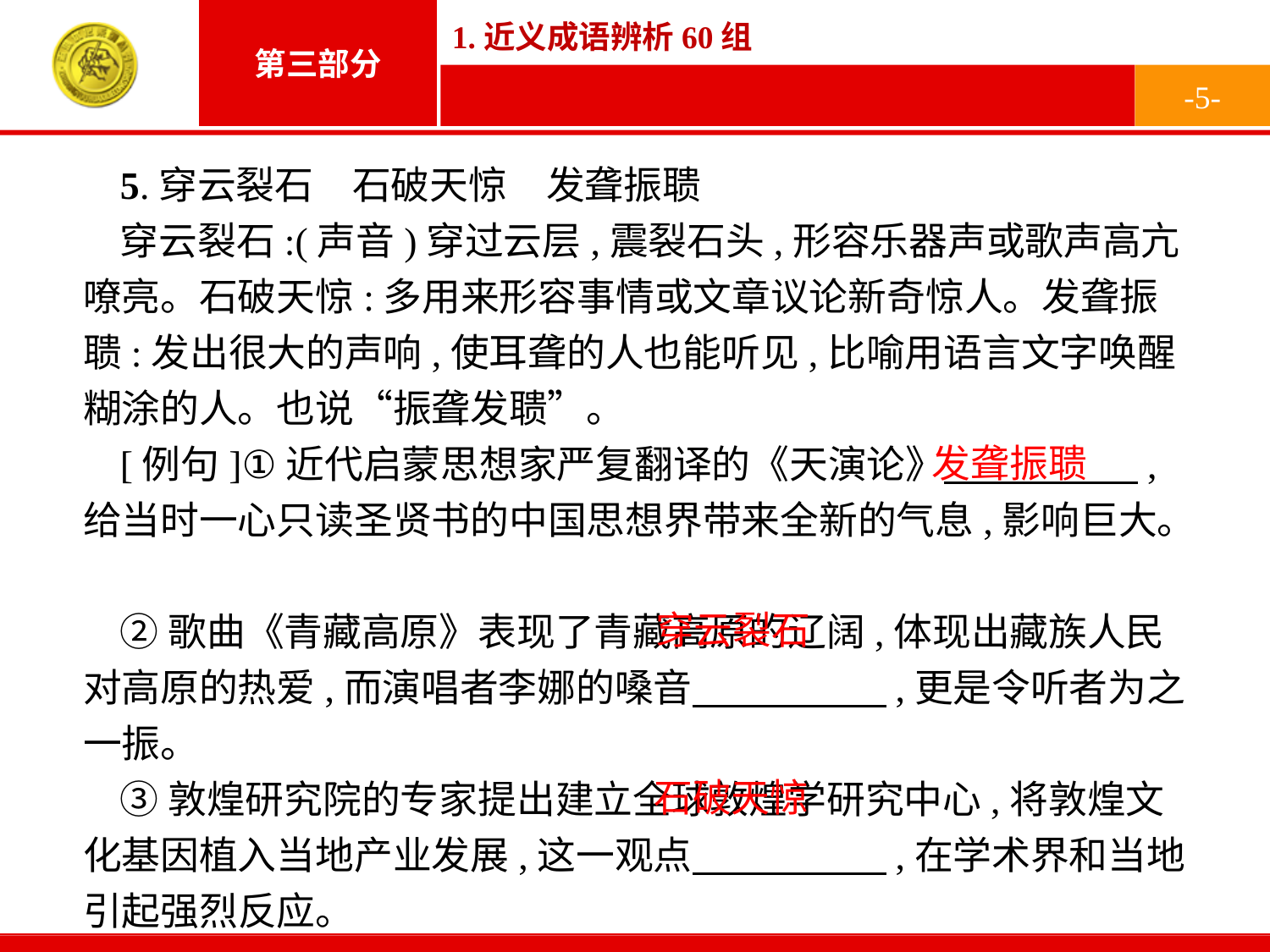

-5-
5.穿云裂石　石破天惊　发聋振聩
穿云裂石:(声音)穿过云层,震裂石头,形容乐器声或歌声高亢嘹亮。石破天惊:多用来形容事情或文章议论新奇惊人。发聋振聩:发出很大的声响,使耳聋的人也能听见,比喻用语言文字唤醒糊涂的人。也说“振聋发聩”。
[例句]①近代启蒙思想家严复翻译的《天演论》　　　　　,给当时一心只读圣贤书的中国思想界带来全新的气息,影响巨大。
②歌曲《青藏高原》表现了青藏高原的辽阔,体现出藏族人民对高原的热爱,而演唱者李娜的嗓音　　　　　,更是令听者为之一振。
③敦煌研究院的专家提出建立全球敦煌学研究中心,将敦煌文化基因植入当地产业发展,这一观点　　　　　,在学术界和当地引起强烈反应。
发聋振聩
穿云裂石
石破天惊